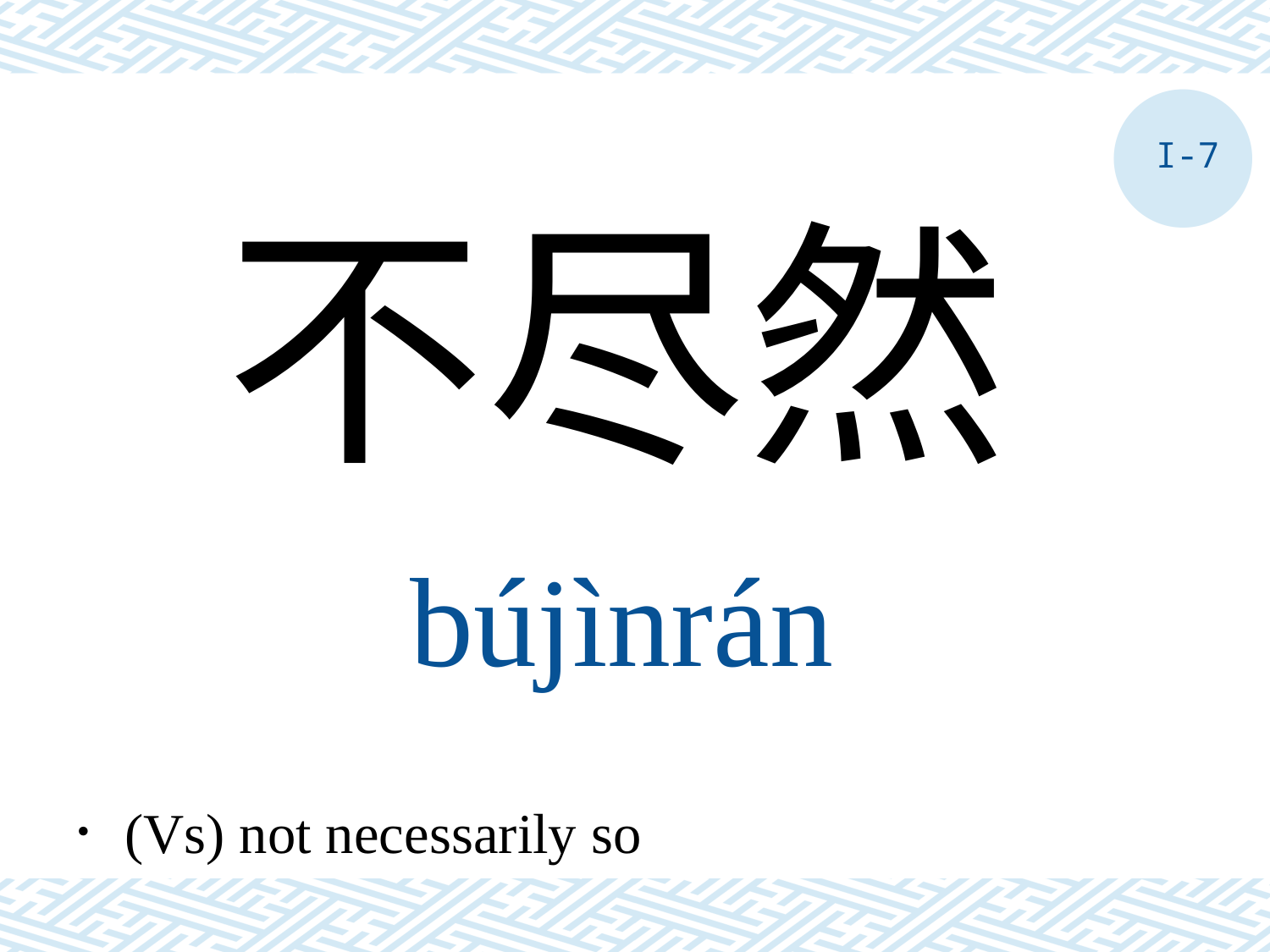

I-7

不尽然
bújìnrán
．(Vs) not necessarily so